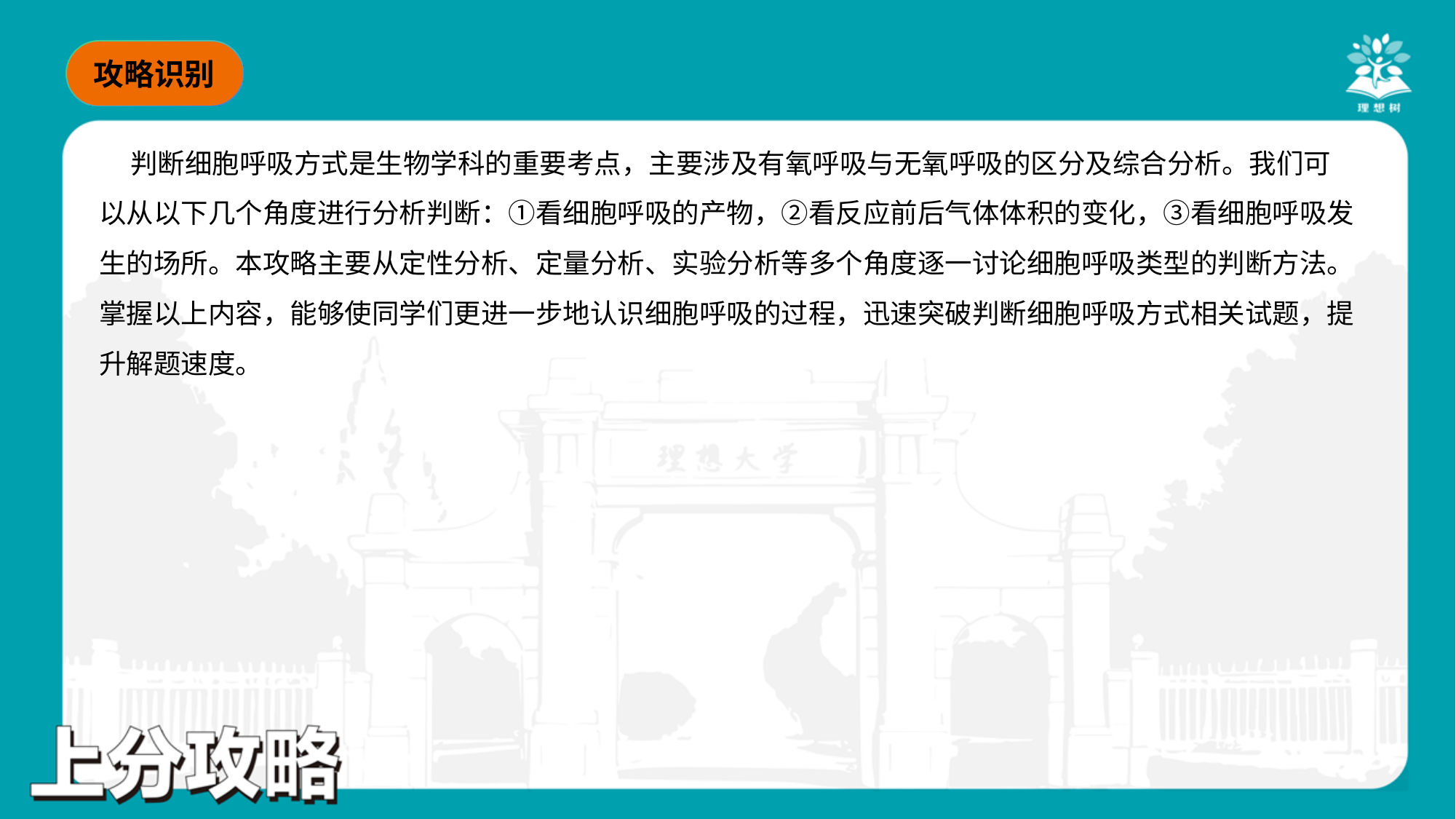

判断细胞呼吸方式是生物学科的重要考点，主要涉及有氧呼吸与无氧呼吸的区分及综合分析。我们可
以从以下几个角度进行分析判断：①看细胞呼吸的产物，②看反应前后气体体积的变化，③看细胞呼吸发
生的场所。本攻略主要从定性分析、定量分析、实验分析等多个角度逐一讨论细胞呼吸类型的判断方法。
掌握以上内容，能够使同学们更进一步地认识细胞呼吸的过程，迅速突破判断细胞呼吸方式相关试题，提
升解题速度。